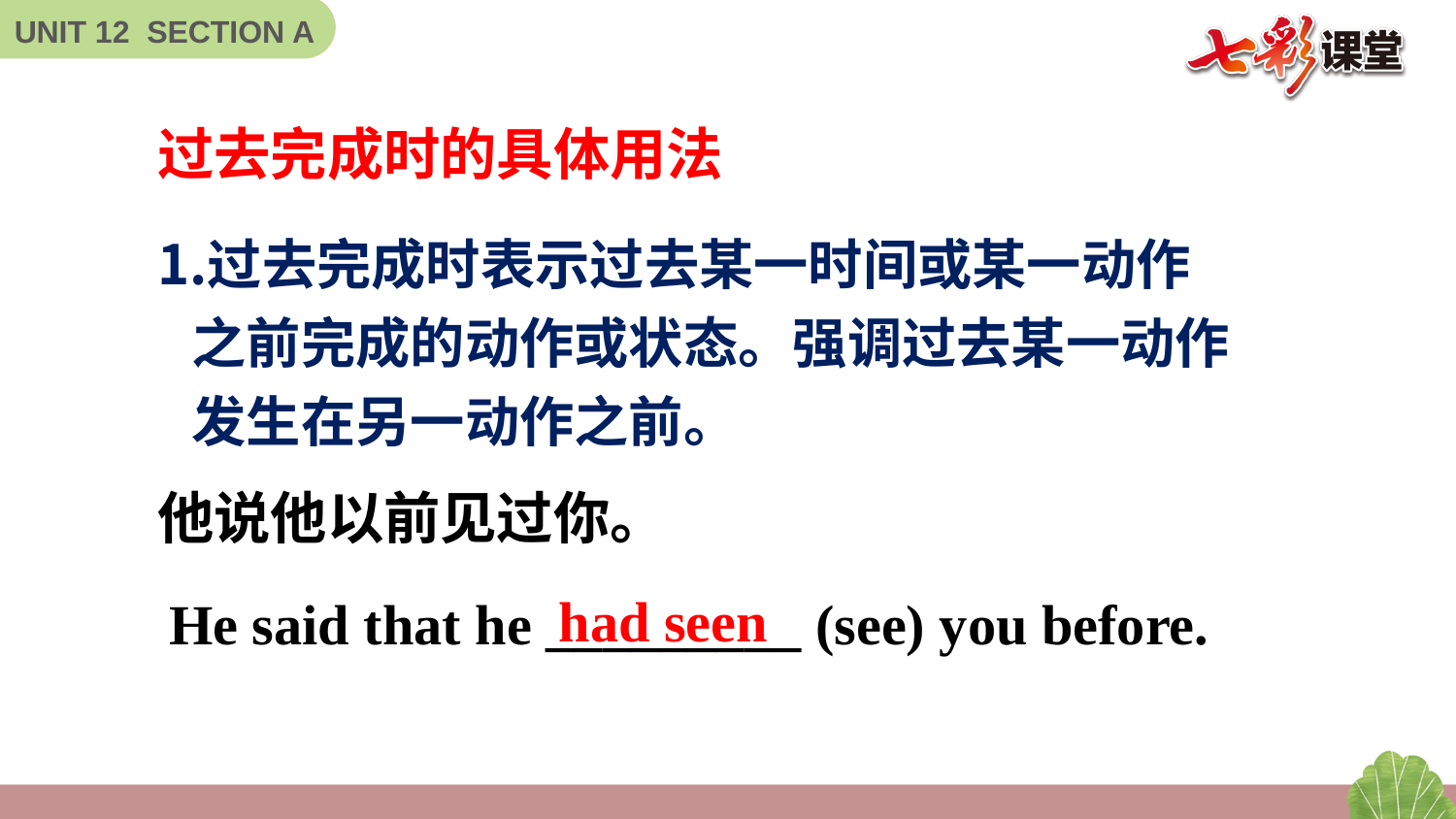

过去完成时的具体用法
过去完成时表示过去某一时间或某一动作之前完成的动作或状态。强调过去某一动作发生在另一动作之前。

他说他以前见过你。
had seen
He said that he _________ (see) you before.